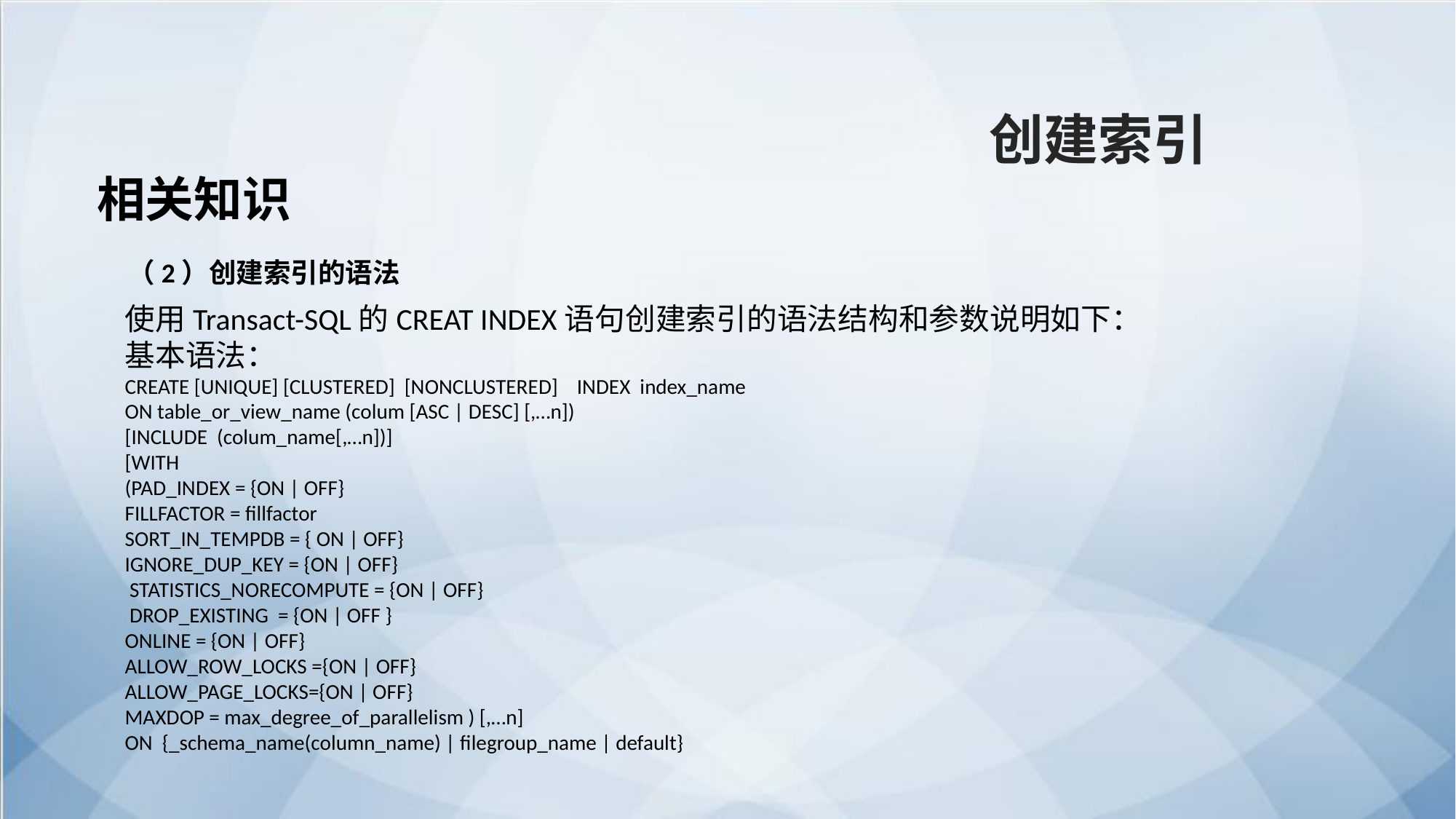

创建索引
相关知识
（2）创建索引的语法
使用Transact-SQL的CREAT INDEX语句创建索引的语法结构和参数说明如下：
基本语法：
CREATE [UNIQUE] [CLUSTERED]  [NONCLUSTERED]    INDEX  index_name
ON table_or_view_name (colum [ASC | DESC] [,…n])
[INCLUDE  (colum_name[,…n])]
[WITH
(PAD_INDEX = {ON | OFF}
FILLFACTOR = fillfactor
SORT_IN_TEMPDB = { ON | OFF}
IGNORE_DUP_KEY = {ON | OFF}
 STATISTICS_NORECOMPUTE = {ON | OFF}
 DROP_EXISTING  = {ON | OFF }
ONLINE = {ON | OFF}
ALLOW_ROW_LOCKS ={ON | OFF}
ALLOW_PAGE_LOCKS={ON | OFF}
MAXDOP = max_degree_of_parallelism ) [,…n]
ON  {_schema_name(column_name) | filegroup_name | default}